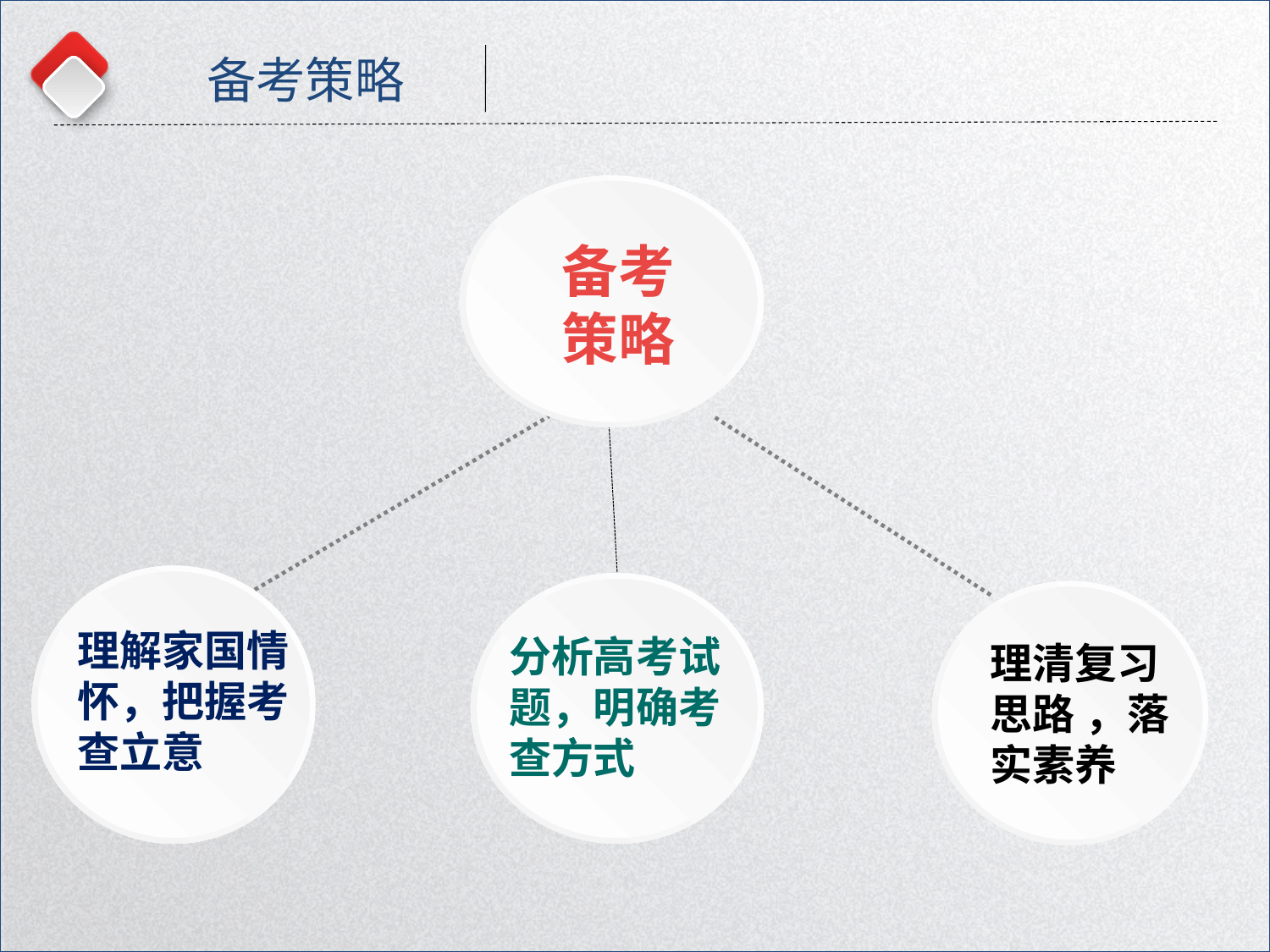

备考策略

备考
策略

理解家国情怀，把握考查立意
分析高考试题，明确考查方式
理清复习思路 ，落实素养